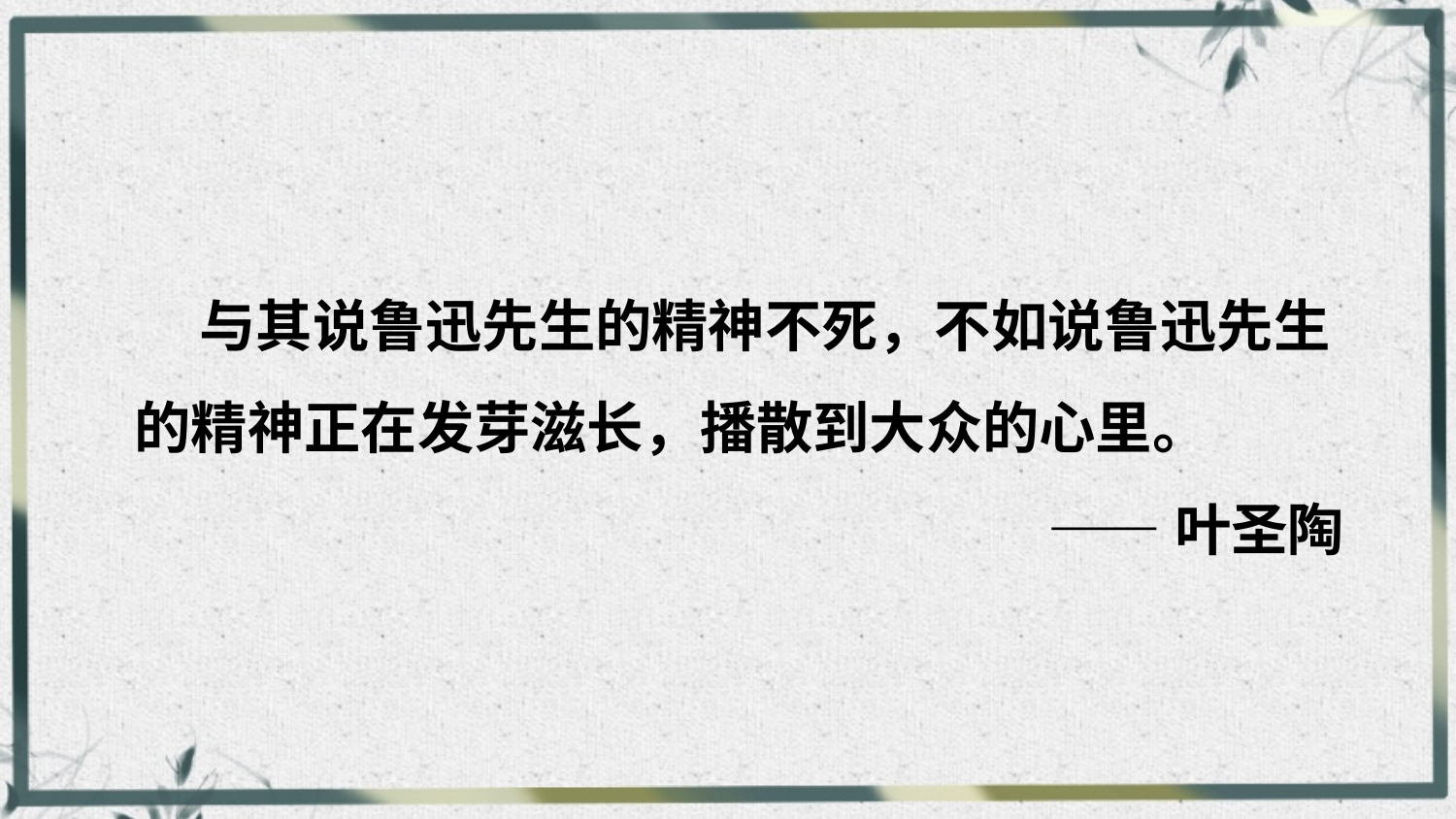

与其说鲁迅先生的精神不死，不如说鲁迅先生的精神正在发芽滋长，播散到大众的心里。
——叶圣陶